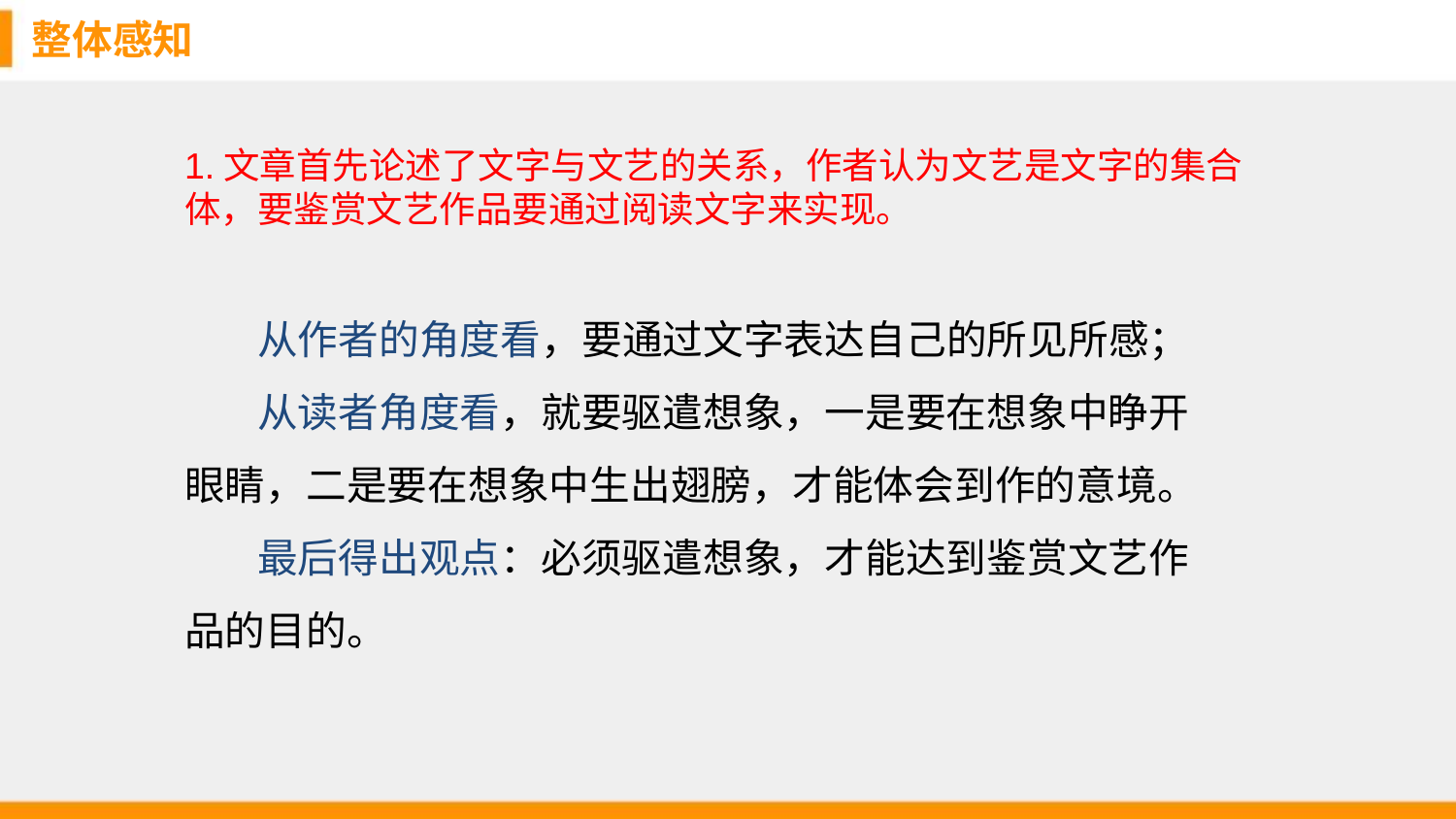

整体感知
1.文章首先论述了文字与文艺的关系，作者认为文艺是文字的集合体，要鉴赏文艺作品要通过阅读文字来实现。

从作者的角度看，要通过文字表达自己的所见所感；
从读者角度看，就要驱遣想象，一是要在想象中睁开眼睛，二是要在想象中生出翅膀，才能体会到作的意境。
最后得出观点：必须驱遣想象，才能达到鉴赏文艺作品的目的。